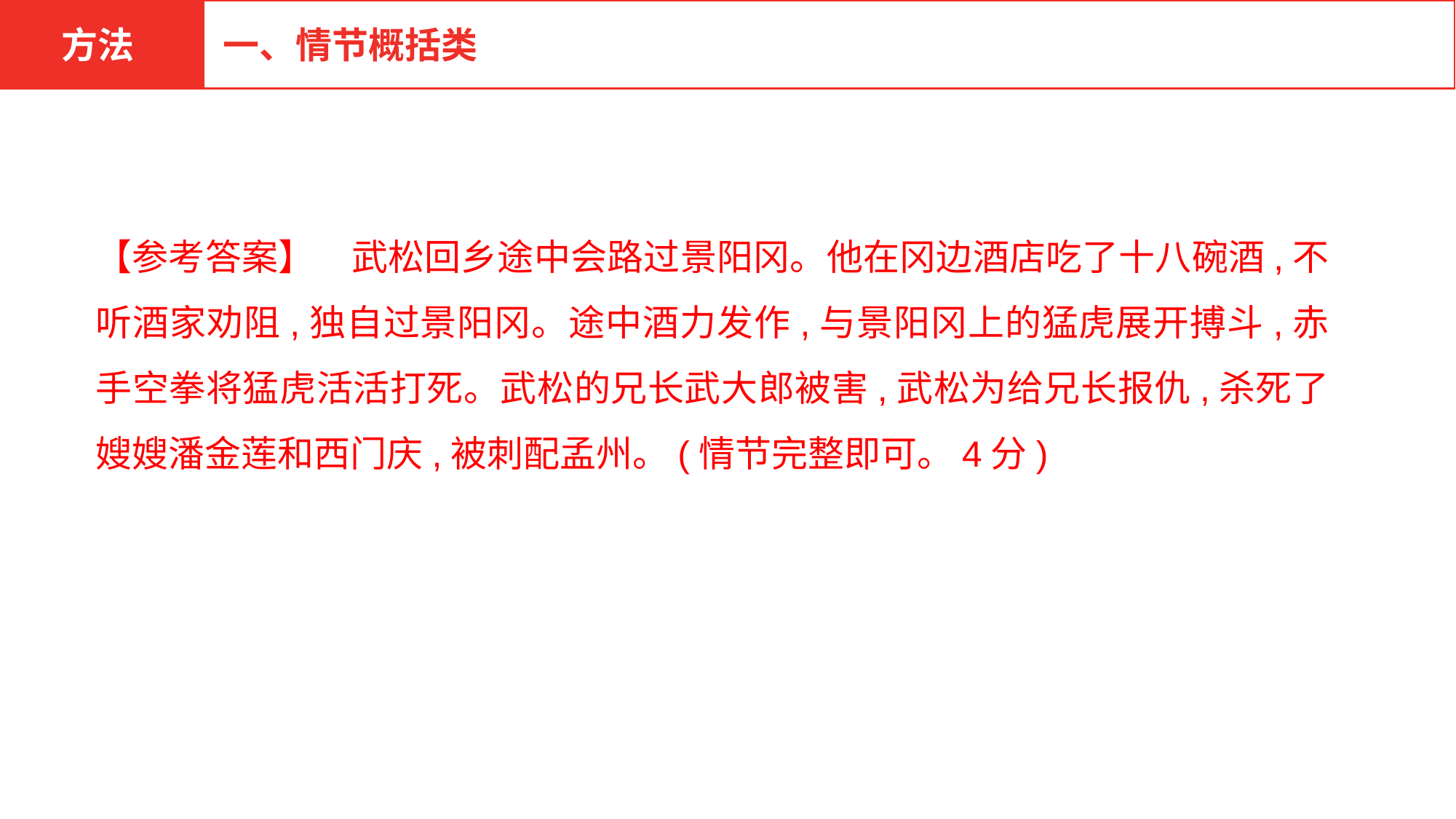

方法
一、情节概括类

【参考答案】　武松回乡途中会路过景阳冈。他在冈边酒店吃了十八碗酒,不听酒家劝阻,独自过景阳冈。途中酒力发作,与景阳冈上的猛虎展开搏斗,赤手空拳将猛虎活活打死。武松的兄长武大郎被害,武松为给兄长报仇,杀死了嫂嫂潘金莲和西门庆,被刺配孟州。(情节完整即可。4分)